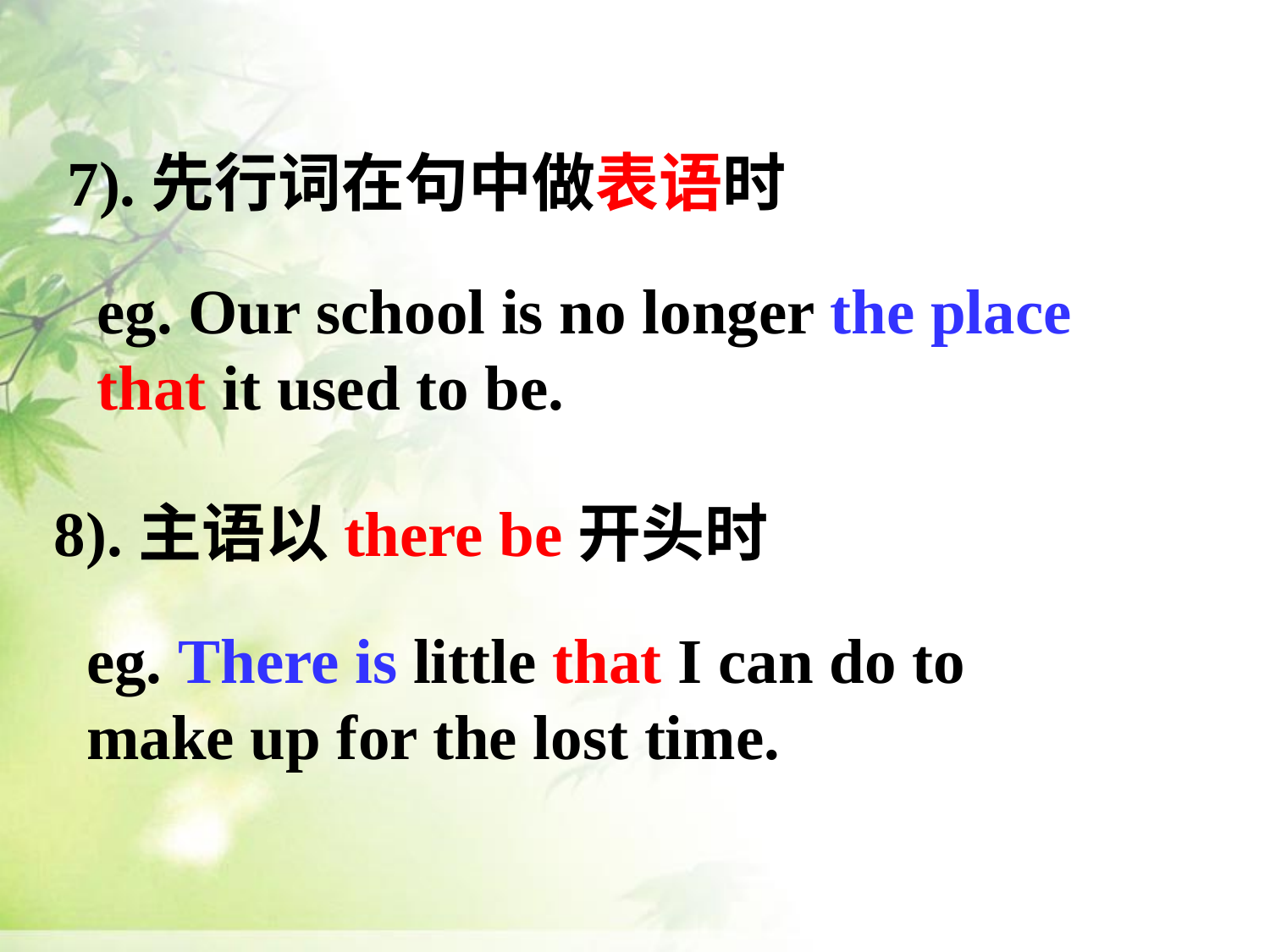

7).先行词在句中做表语时

eg. Our school is no longer the place that it used to be.

8).主语以there be开头时
eg. There is little that I can do to make up for the lost time.